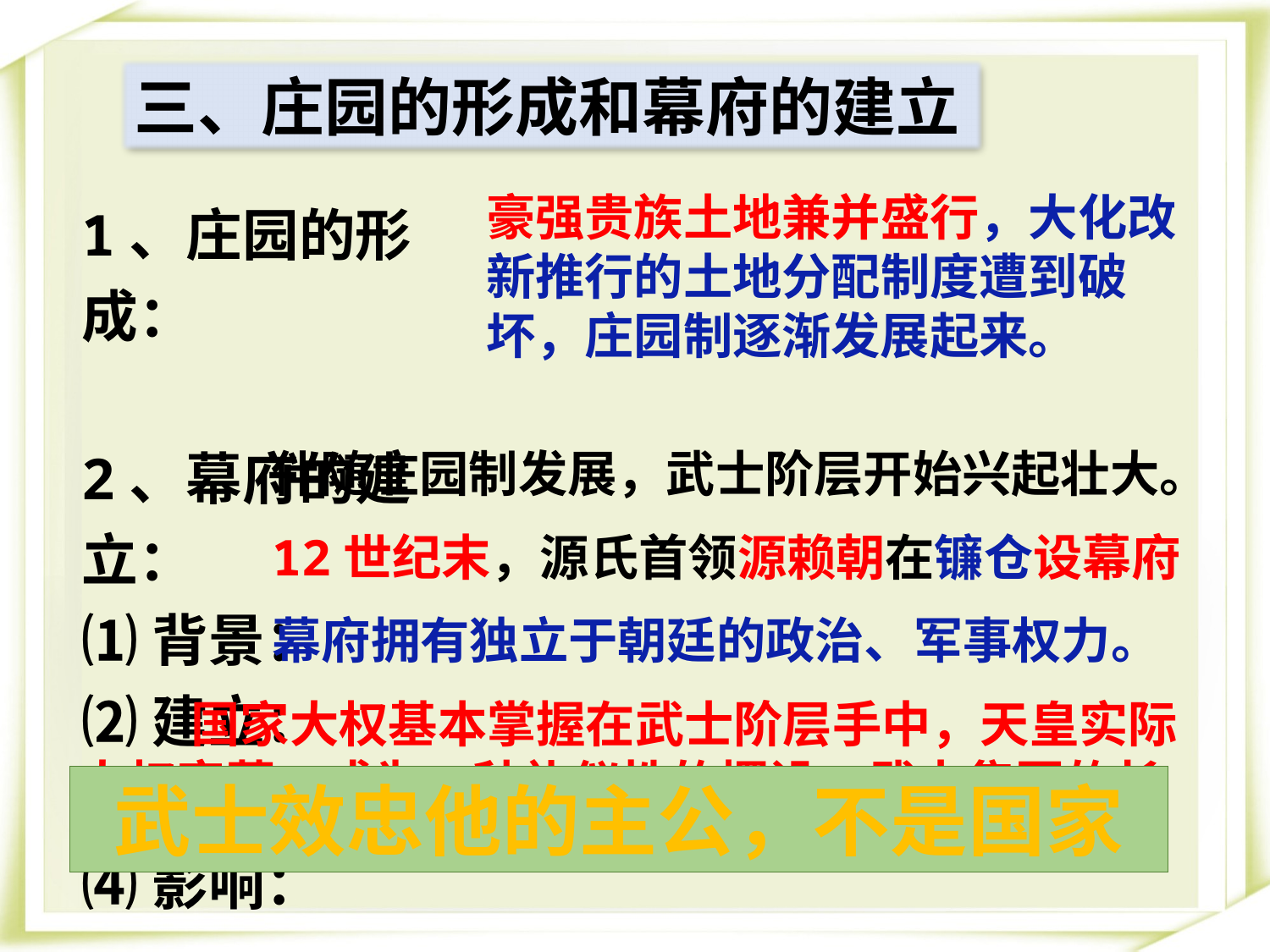

三、庄园的形成和幕府的建立
1、庄园的形成：

2、幕府的建立：
⑴背景：
⑵建立：
⑶特点：
⑷影响：
豪强贵族土地兼并盛行，大化改新推行的土地分配制度遭到破坏，庄园制逐渐发展起来。
伴随庄园制发展，武士阶层开始兴起壮大。
12世纪末，源氏首领源赖朝在镰仓设幕府
幕府拥有独立于朝廷的政治、军事权力。
         国家大权基本掌握在武士阶层手中，天皇实际大权旁落，成为一种礼仪性的摆设；武士集团的长期统治，逐渐形成武士道。
武士效忠他的主公，不是国家